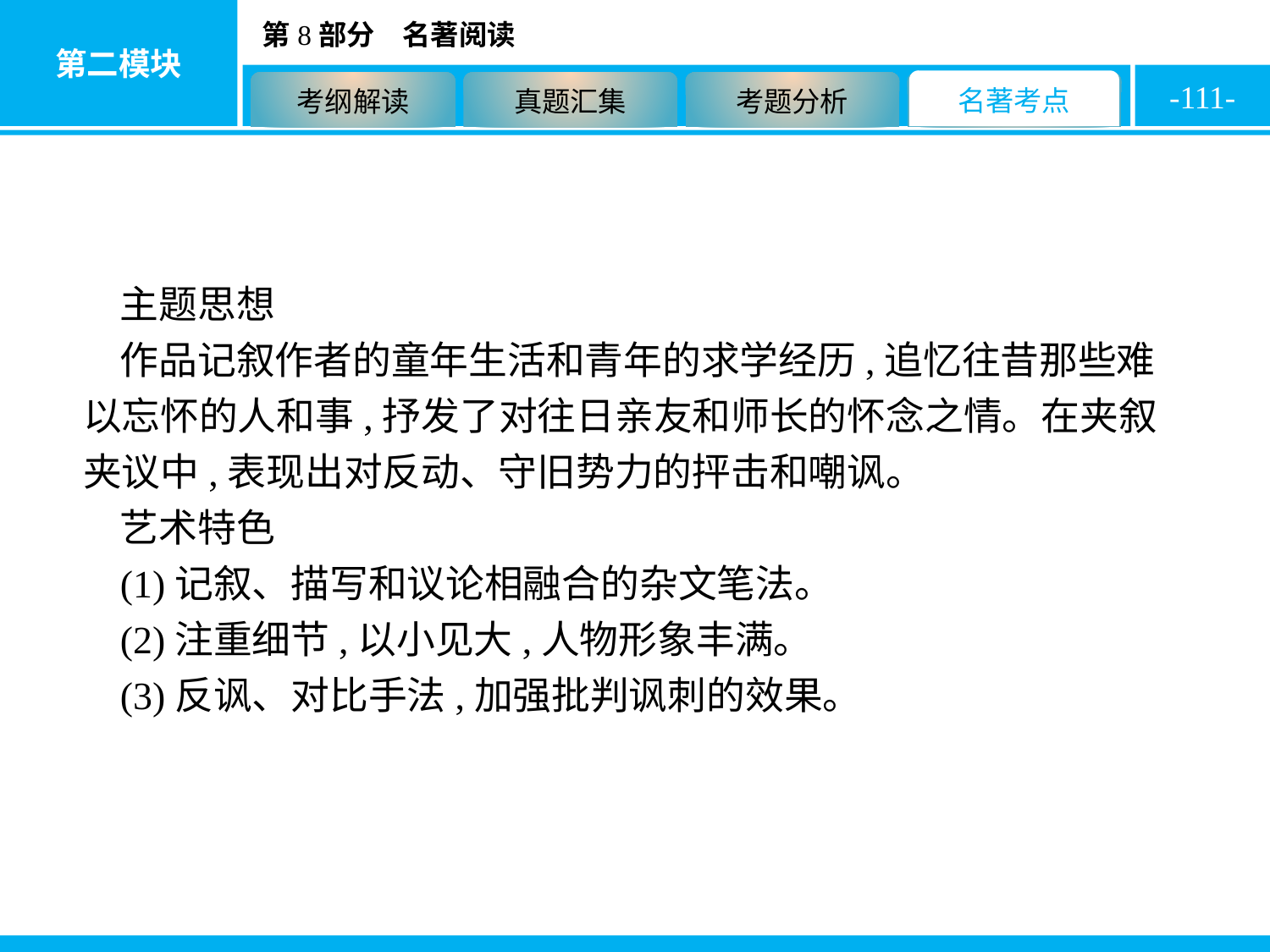

-111-
主题思想
作品记叙作者的童年生活和青年的求学经历,追忆往昔那些难以忘怀的人和事,抒发了对往日亲友和师长的怀念之情。在夹叙夹议中,表现出对反动、守旧势力的抨击和嘲讽。
艺术特色
(1)记叙、描写和议论相融合的杂文笔法。
(2)注重细节,以小见大,人物形象丰满。
(3)反讽、对比手法,加强批判讽刺的效果。